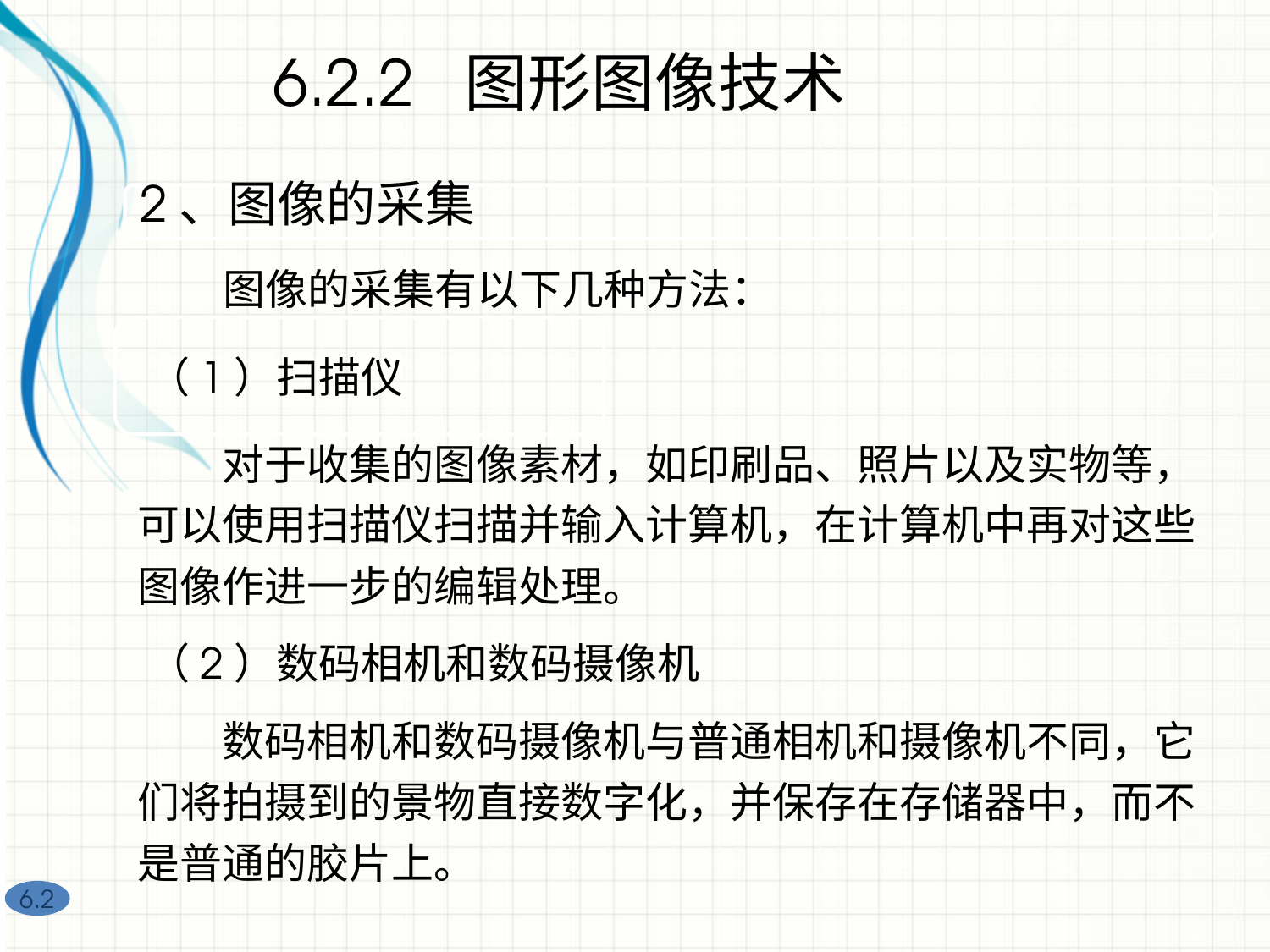

6.2.2  图形图像技术
2、图像的采集

图像的采集有以下几种方法：

（1）扫描仪
　　对于收集的图像素材，如印刷品、照片以及实物等，可以使用扫描仪扫描并输入计算机，在计算机中再对这些图像作进一步的编辑处理。
（2）数码相机和数码摄像机
　　数码相机和数码摄像机与普通相机和摄像机不同，它们将拍摄到的景物直接数字化，并保存在存储器中，而不是普通的胶片上。